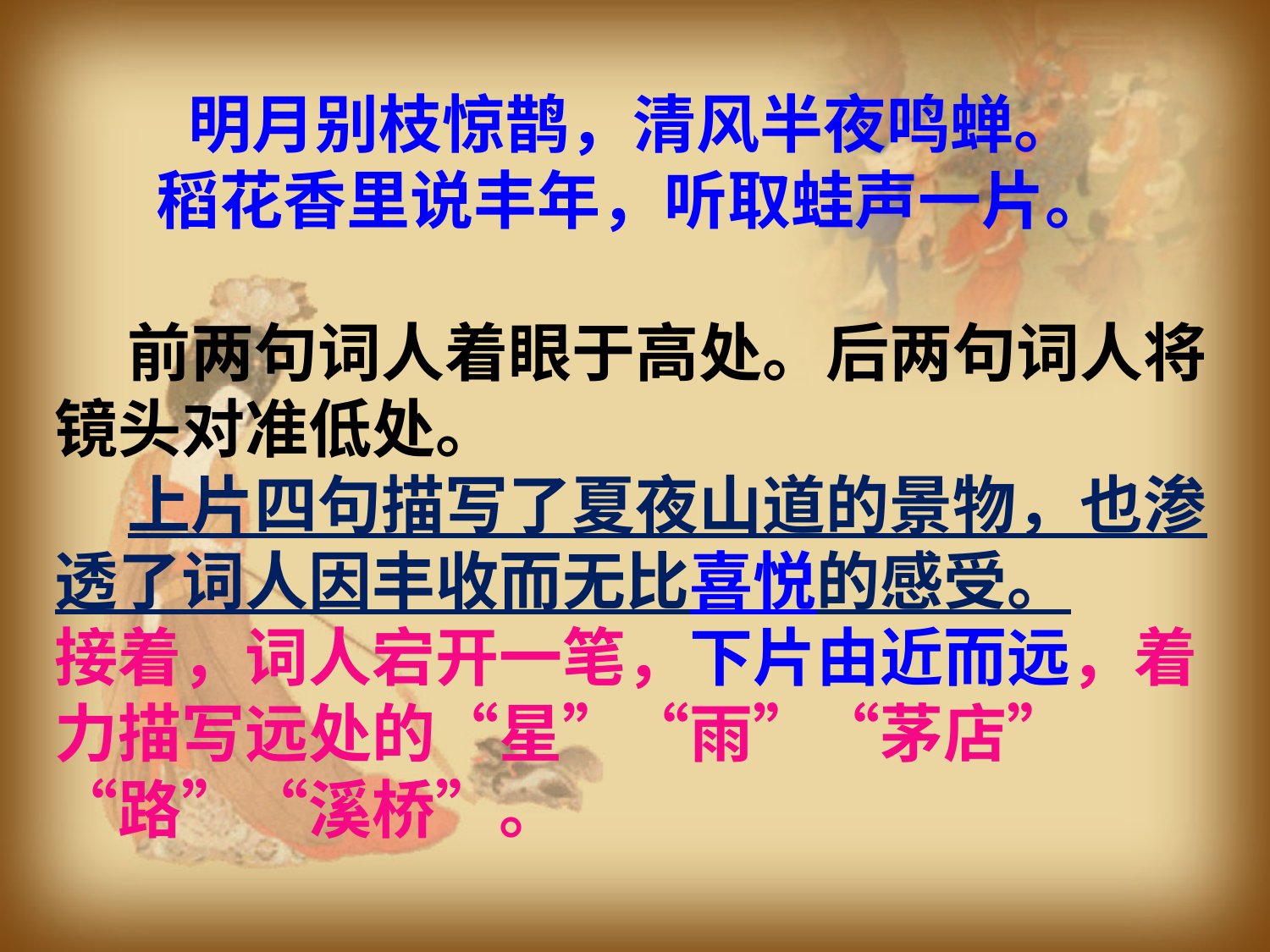

明月别枝惊鹊，清风半夜鸣蝉。
稻花香里说丰年，听取蛙声一片。

    前两句词人着眼于高处。后两句词人将镜头对准低处。
    上片四句描写了夏夜山道的景物，也渗透了词人因丰收而无比喜悦的感受。
接着，词人宕开一笔，下片由近而远，着力描写远处的“星”“雨”“茅店”“路”“溪桥”。